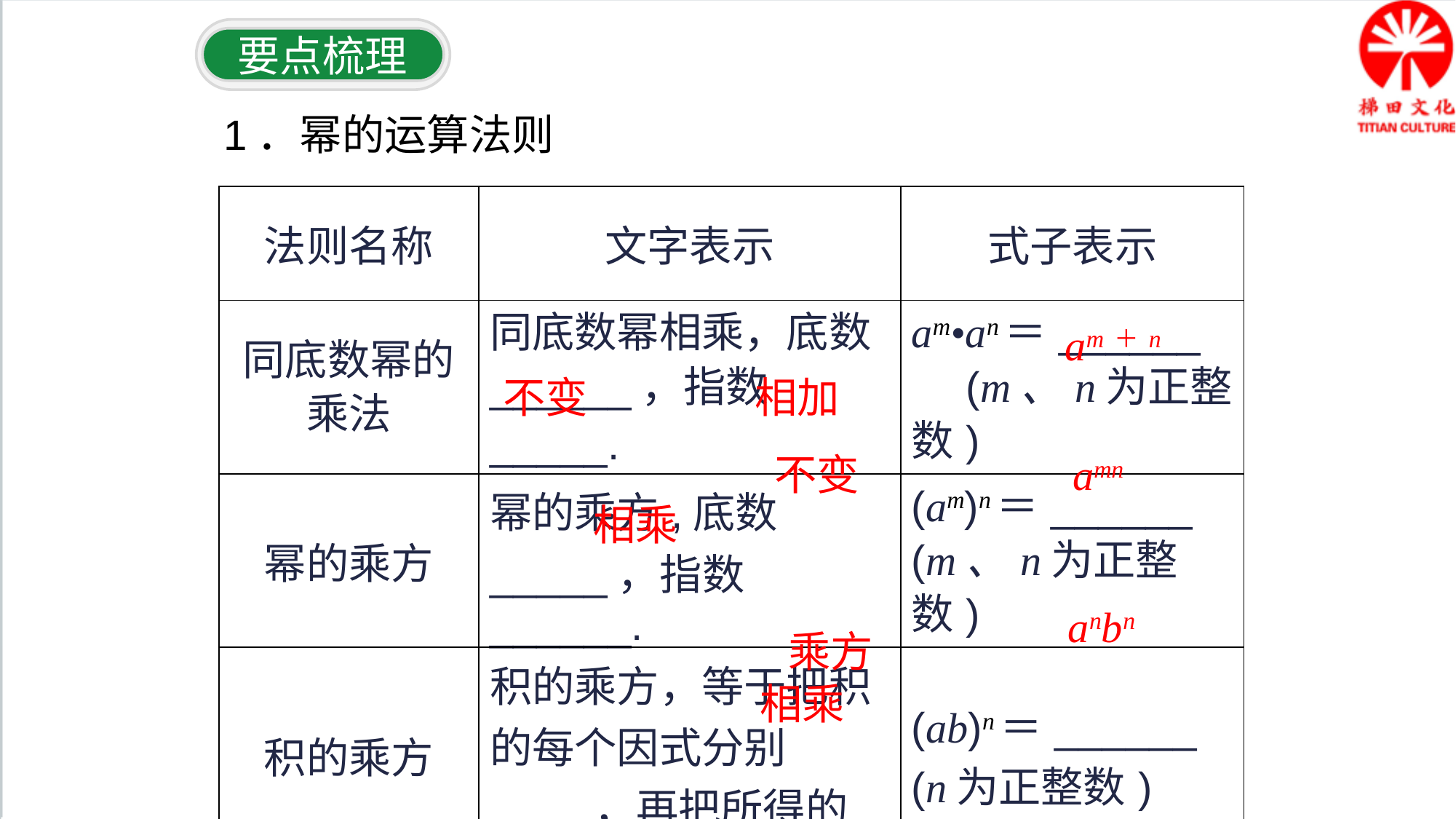

要点梳理
1．幂的运算法则
| 法则名称 | 文字表示 | 式子表示 |
| --- | --- | --- |
| 同底数幂的乘法 | 同底数幂相乘，底数\_\_\_\_\_\_，指数\_\_\_\_\_. | am•an＝\_\_\_\_\_\_ 　(m、n为正整数) |
| 幂的乘方 | 幂的乘方,底数\_\_\_\_\_，指数\_\_\_\_\_\_. | (am)n＝\_\_\_\_\_\_ (m、n为正整数) |
| 积的乘方 | 积的乘方，等于把积的每个因式分别\_\_\_\_，再把所得的幂\_\_\_\_\_\_. | (ab)n＝\_\_\_\_\_\_ (n为正整数) |
am＋n
不变
相加
不变
amn
相乘
anbn
乘方
相乘